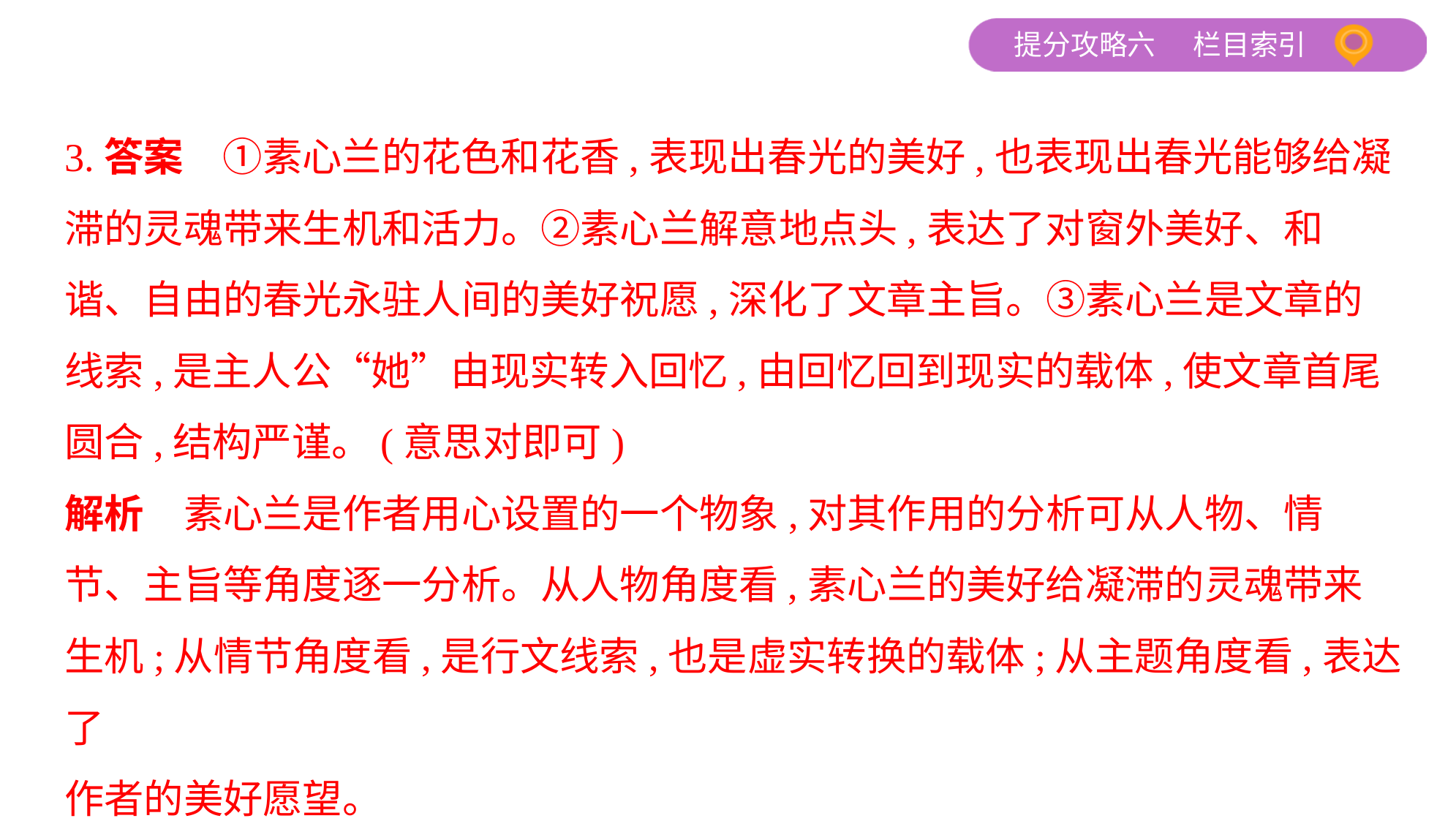

3.答案　①素心兰的花色和花香,表现出春光的美好,也表现出春光能够给凝
滞的灵魂带来生机和活力。②素心兰解意地点头,表达了对窗外美好、和
谐、自由的春光永驻人间的美好祝愿,深化了文章主旨。③素心兰是文章的
线索,是主人公“她”由现实转入回忆,由回忆回到现实的载体,使文章首尾
圆合,结构严谨。(意思对即可)
解析　素心兰是作者用心设置的一个物象,对其作用的分析可从人物、情
节、主旨等角度逐一分析。从人物角度看,素心兰的美好给凝滞的灵魂带来
生机;从情节角度看,是行文线索,也是虚实转换的载体;从主题角度看,表达了
作者的美好愿望。